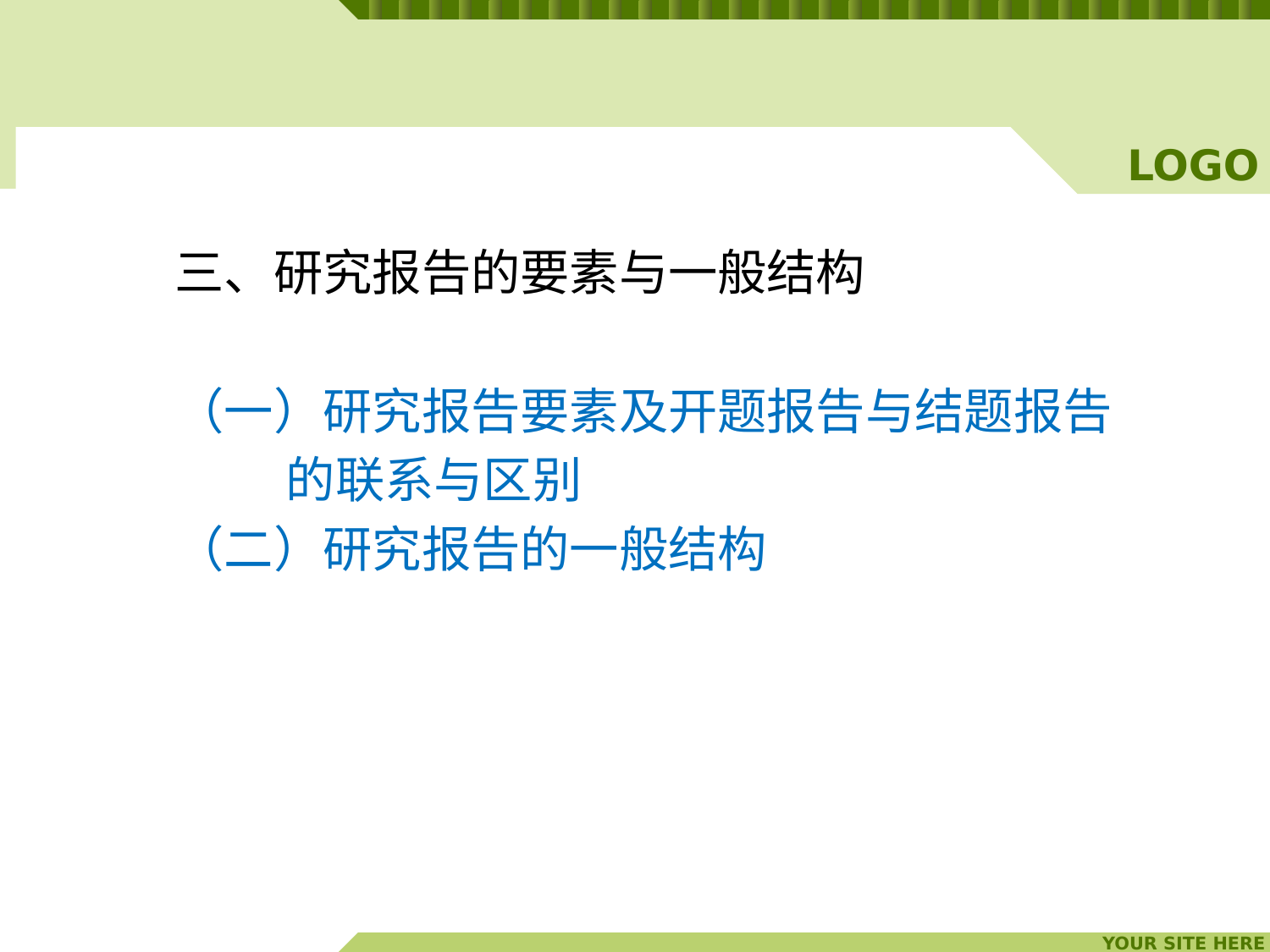

三、研究报告的要素与一般结构

（一）研究报告要素及开题报告与结题报告
         的联系与区别
（二）研究报告的一般结构